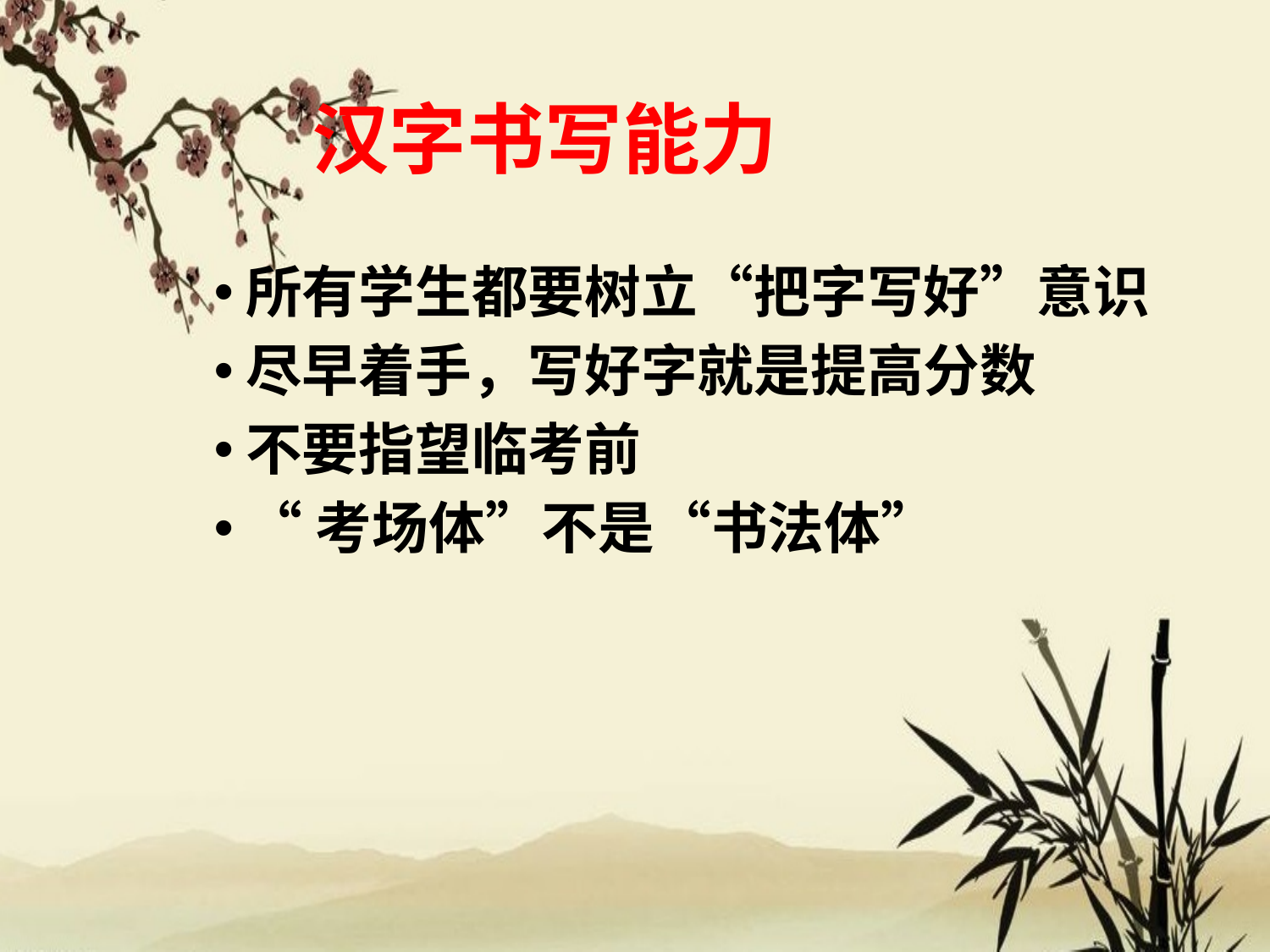

# 汉字书写能力
所有学生都要树立“把字写好”意识
尽早着手，写好字就是提高分数
不要指望临考前
“考场体”不是“书法体”